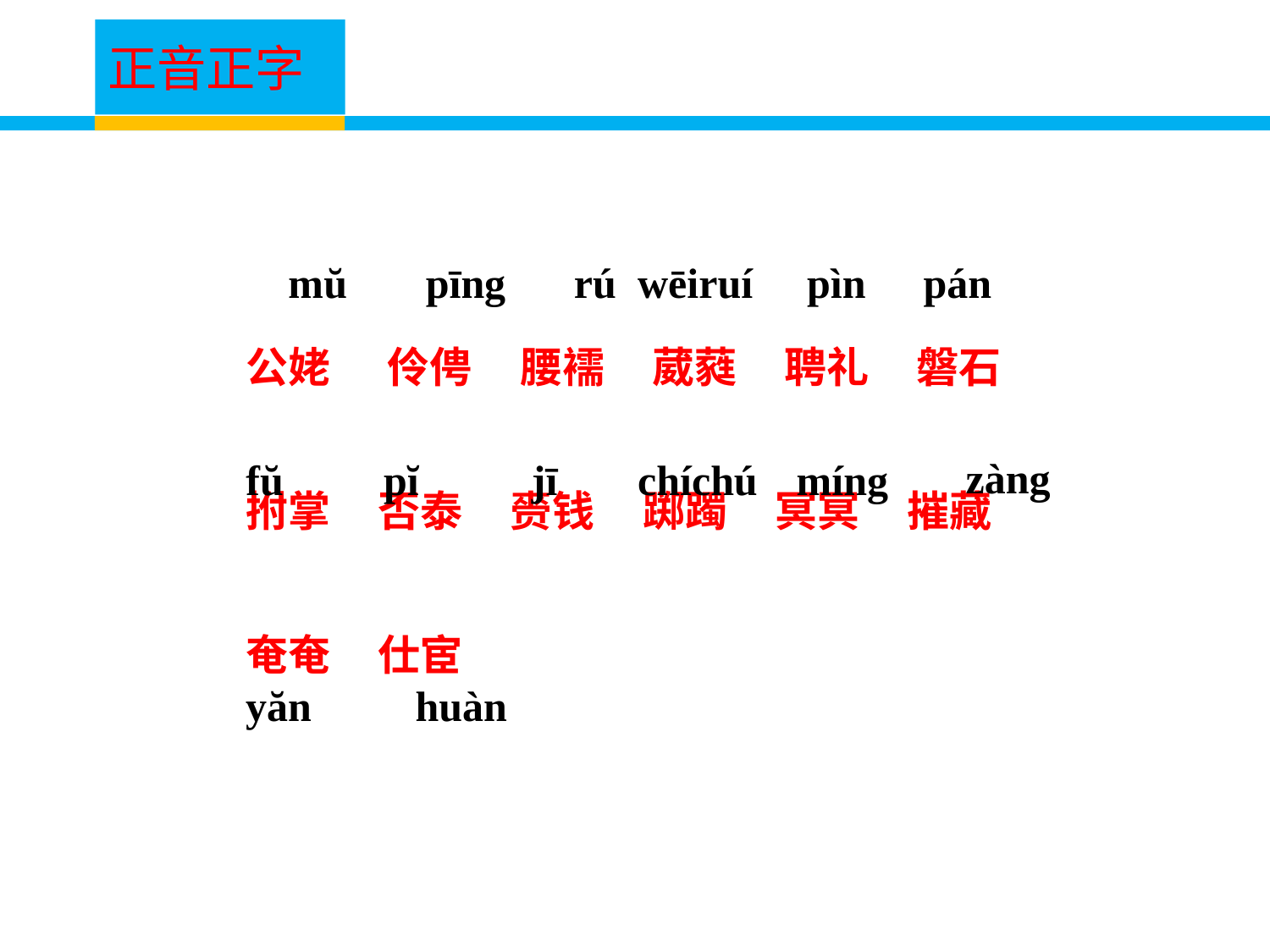

正音正字

mŭ
pīng
rú
wēiruí
pìn
pán
公姥      伶俜     腰襦     葳蕤     聘礼     磐石

拊掌     否泰     赍钱     踯躅     冥冥     摧藏

奄奄     仕宦

zàng
fŭ
pĭ
jī
chíchú
míng
yăn
huàn